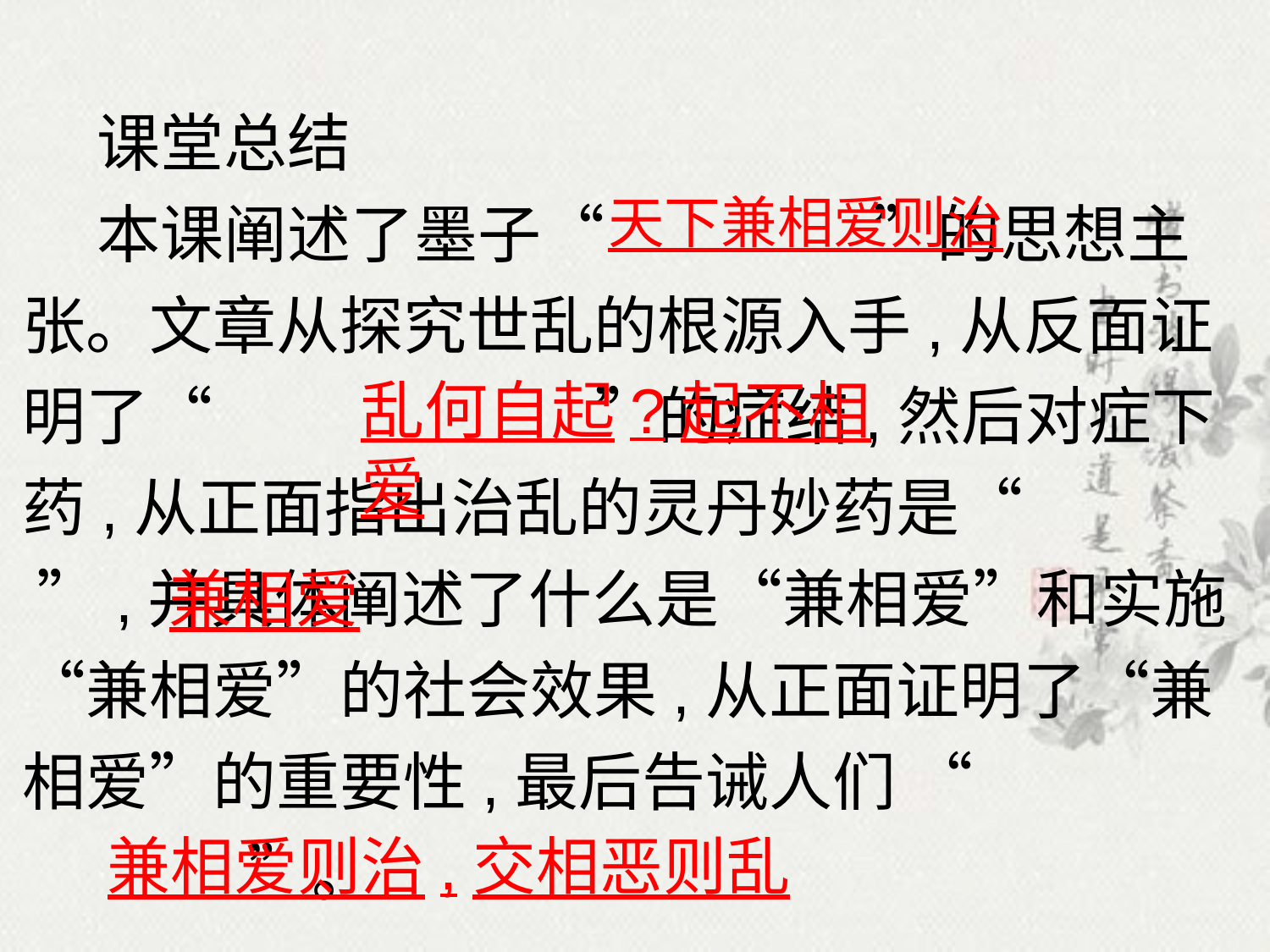

课堂总结
本课阐述了墨子“                   ”的思想主张。文章从探究世乱的根源入手,从反面证明了“                           ”的症结,然后对症下药,从正面指出治乱的灵丹妙药是“           ”,并具体阐述了什么是“兼相爱”和实施“兼相爱”的社会效果,从正面证明了“兼相爱”的重要性,最后告诫人们 “                                   ”。
天下兼相爱则治
乱何自起?起不相爱
兼相爱
兼相爱则治,交相恶则乱